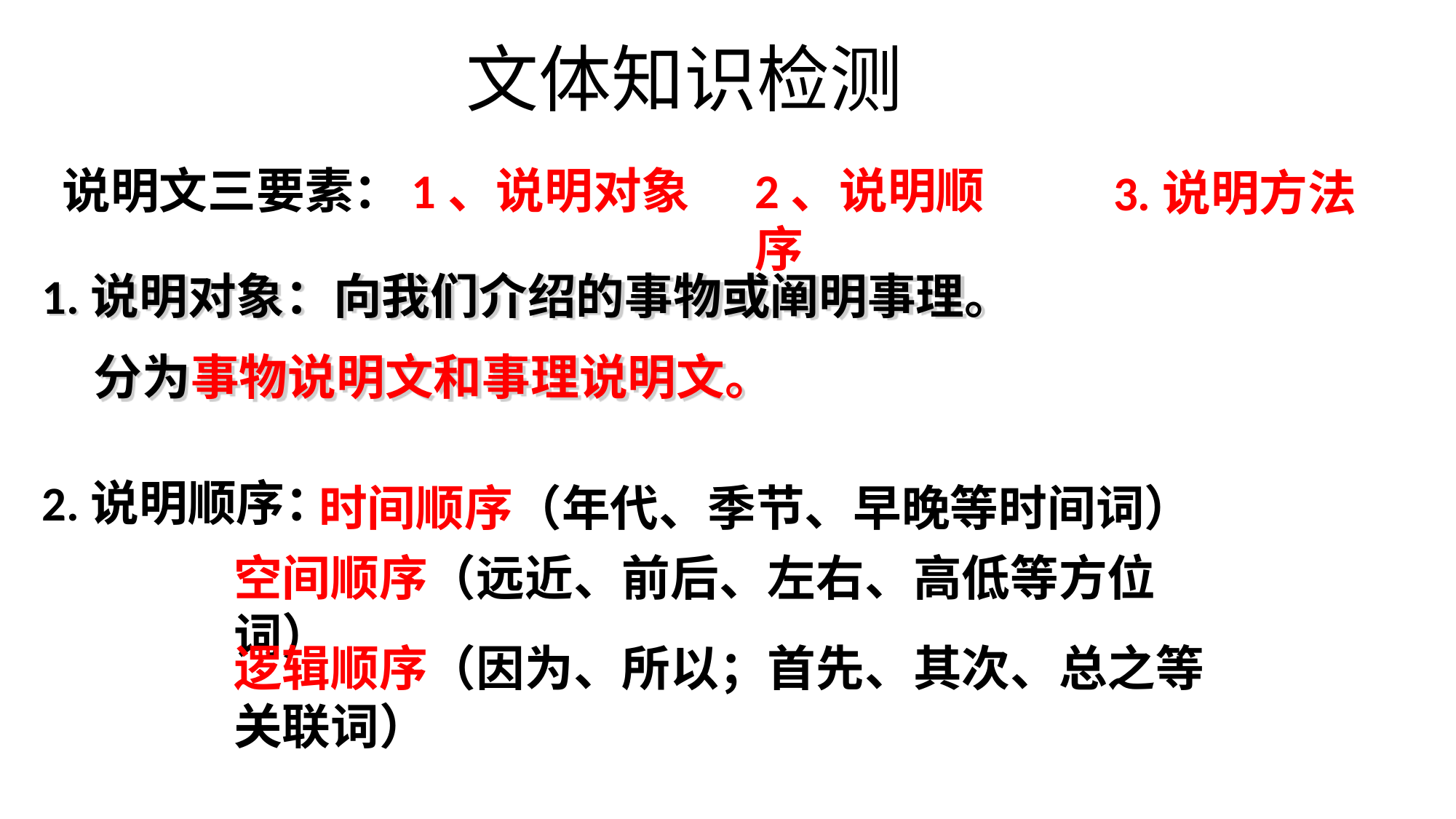

文体知识检测
说明文三要素：
1、说明对象
2、说明顺序
 3.说明方法

1.说明对象：向我们介绍的事物或阐明事理。
   分为事物说明文和事理说明文。

2.说明顺序：
时间顺序（年代、季节、早晚等时间词）
空间顺序（远近、前后、左右、高低等方位词）
逻辑顺序（因为、所以；首先、其次、总之等关联词）